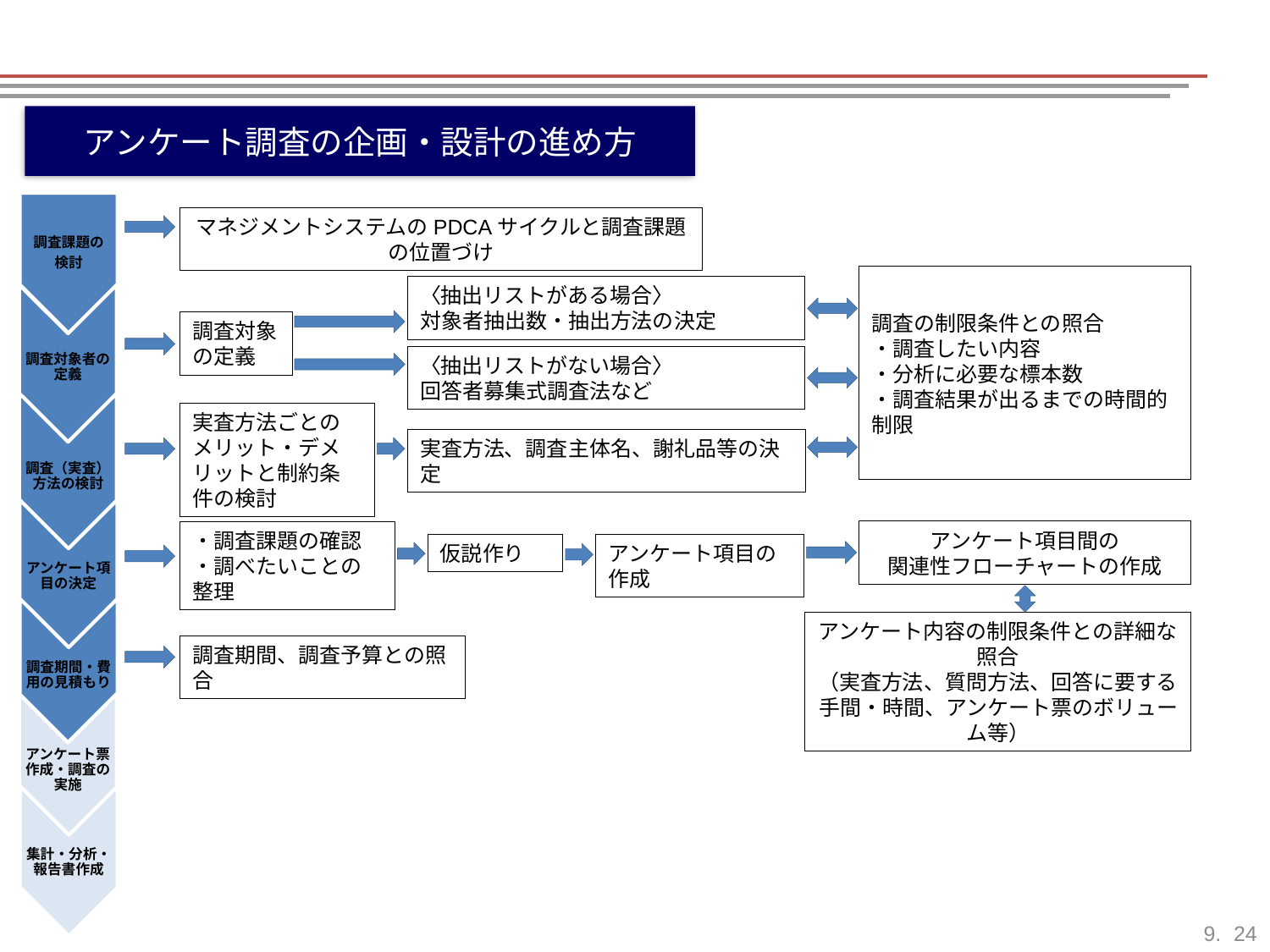

調査課題の
検討
調査対象者の定義
調査（実査）方法の検討
アンケート項目の決定
調査期間・費用の見積もり
アンケート票作成・調査の実施
集計・分析・報告書作成
アンケート調査の企画・設計の進め方
マネジメントシステムのPDCAサイクルと調査課題の位置づけ

〈抽出リストがある場合〉
対象者抽出数・抽出方法の決定

調査の制限条件との照合
・調査したい内容
・分析に必要な標本数
・調査結果が出るまでの時間的制限

調査対象の定義

〈抽出リストがない場合〉
回答者募集式調査法など

実査方法ごとの
メリット・デメリットと制約条件の検討
実査方法、調査主体名、謝礼品等の決定

・調査課題の確認
・調べたいことの整理
アンケート項目間の
関連性フローチャートの作成
仮説作り
アンケート項目の作成

アンケート内容の制限条件との詳細な照合
（実査方法、質問方法、回答に要する手間・時間、アンケート票のボリューム等）
調査期間、調査予算との照合

24